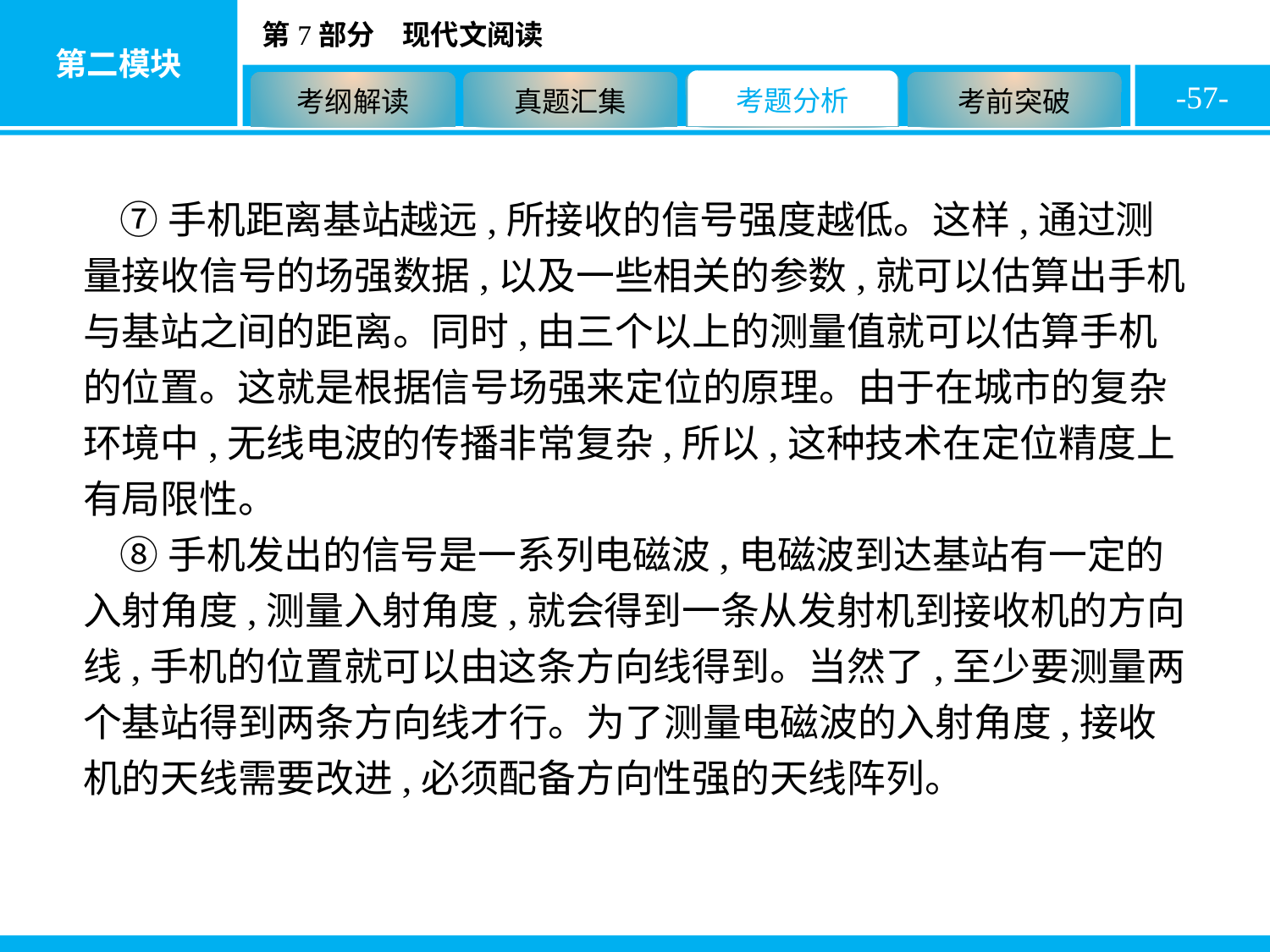

-57-
⑦手机距离基站越远,所接收的信号强度越低。这样,通过测量接收信号的场强数据,以及一些相关的参数,就可以估算出手机与基站之间的距离。同时,由三个以上的测量值就可以估算手机的位置。这就是根据信号场强来定位的原理。由于在城市的复杂环境中,无线电波的传播非常复杂,所以,这种技术在定位精度上有局限性。
⑧手机发出的信号是一系列电磁波,电磁波到达基站有一定的入射角度,测量入射角度,就会得到一条从发射机到接收机的方向线,手机的位置就可以由这条方向线得到。当然了,至少要测量两个基站得到两条方向线才行。为了测量电磁波的入射角度,接收机的天线需要改进,必须配备方向性强的天线阵列。